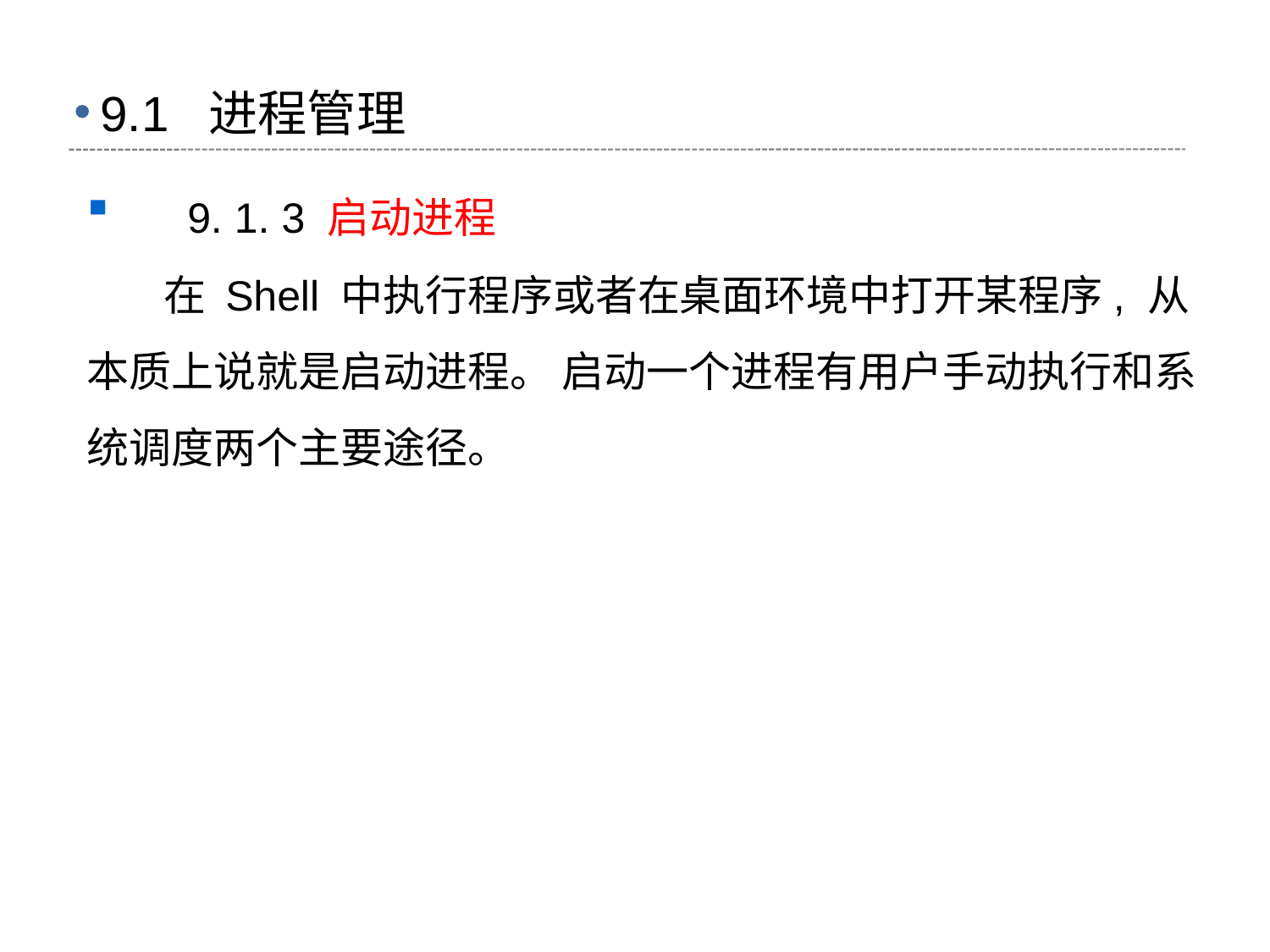

# 9.1  进程管理
    9. 1. 3 启动进程
       在 Shell 中执行程序或者在桌面环境中打开某程序, 从本质上说就是启动进程。 启动一个进程有用户手动执行和系统调度两个主要途径。